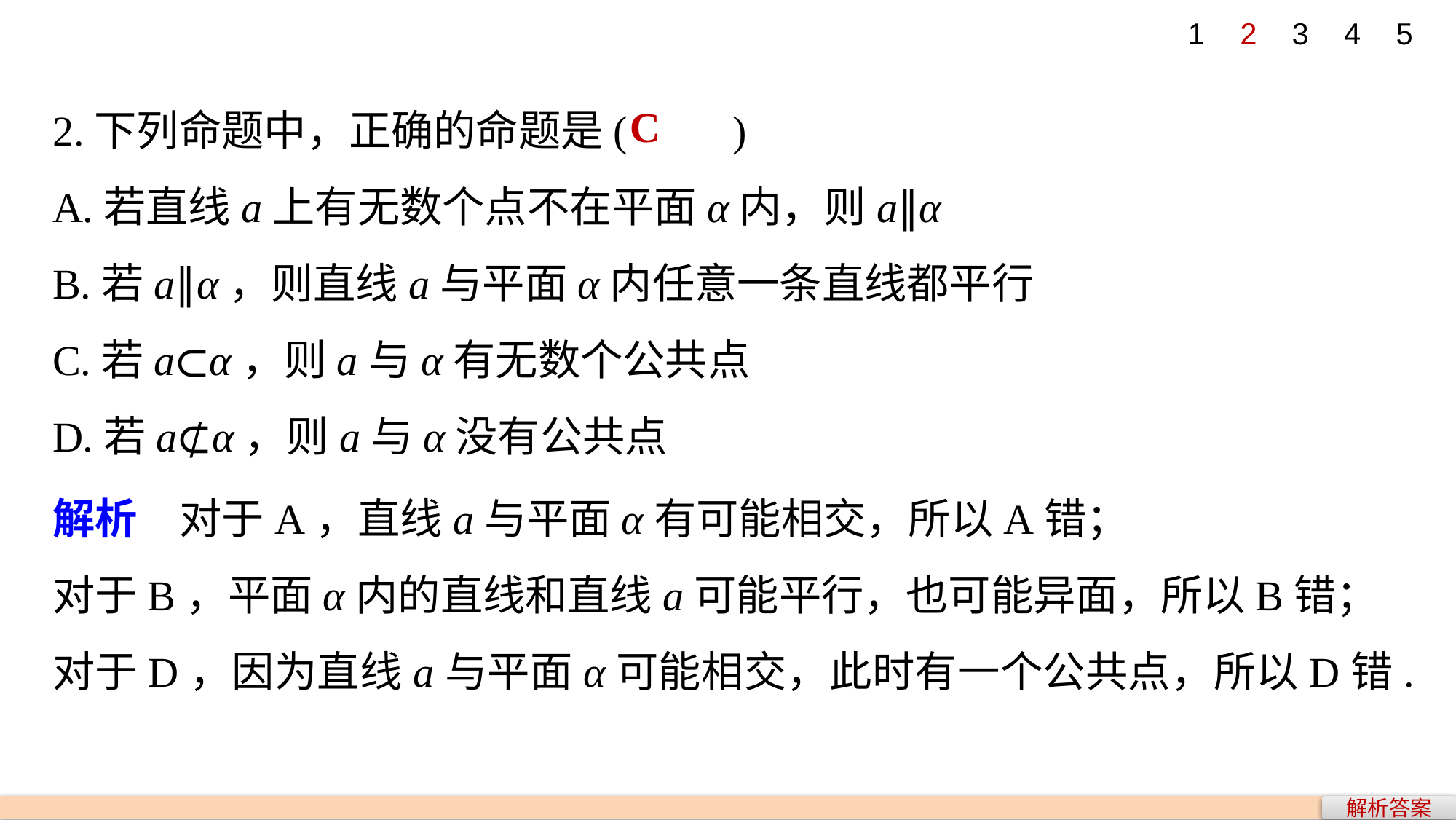

1
2
3
4
5
2.下列命题中，正确的命题是(　　)
A.若直线a上有无数个点不在平面α内，则a∥α
B.若a∥α，则直线a与平面α内任意一条直线都平行
C.若a⊂α，则a与α有无数个公共点
D.若a⊄α，则a与α没有公共点
C
解析　对于A，直线a与平面α有可能相交，所以A错；
对于B，平面α内的直线和直线a可能平行，也可能异面，所以B错；
对于D，因为直线a与平面α可能相交，此时有一个公共点，所以D错.
解析答案